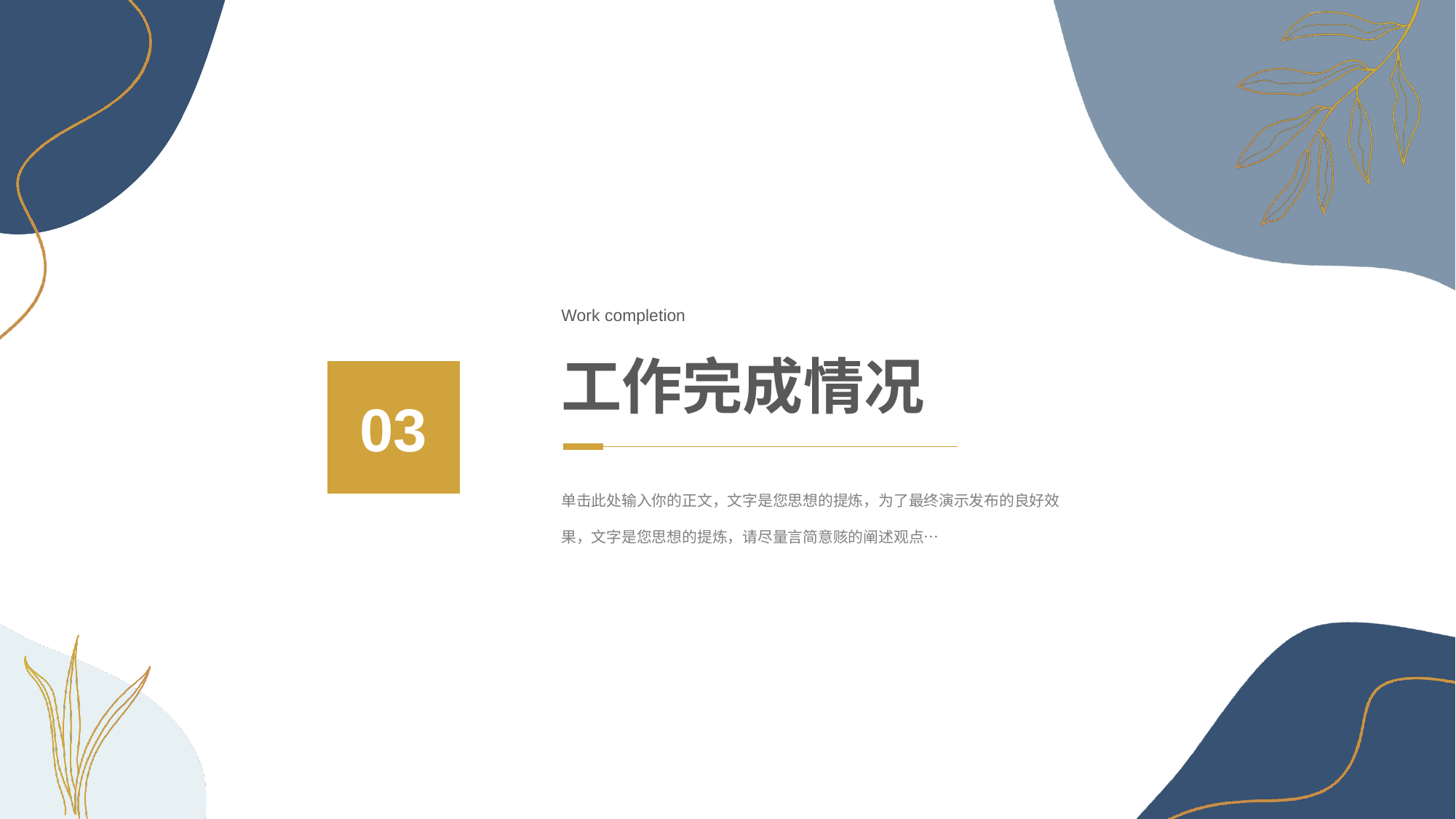

Work completion
工作完成情况

03

单击此处输入你的正文，文字是您思想的提炼，为了最终演示发布的良好效果，文字是您思想的提炼，请尽量言简意赅的阐述观点…